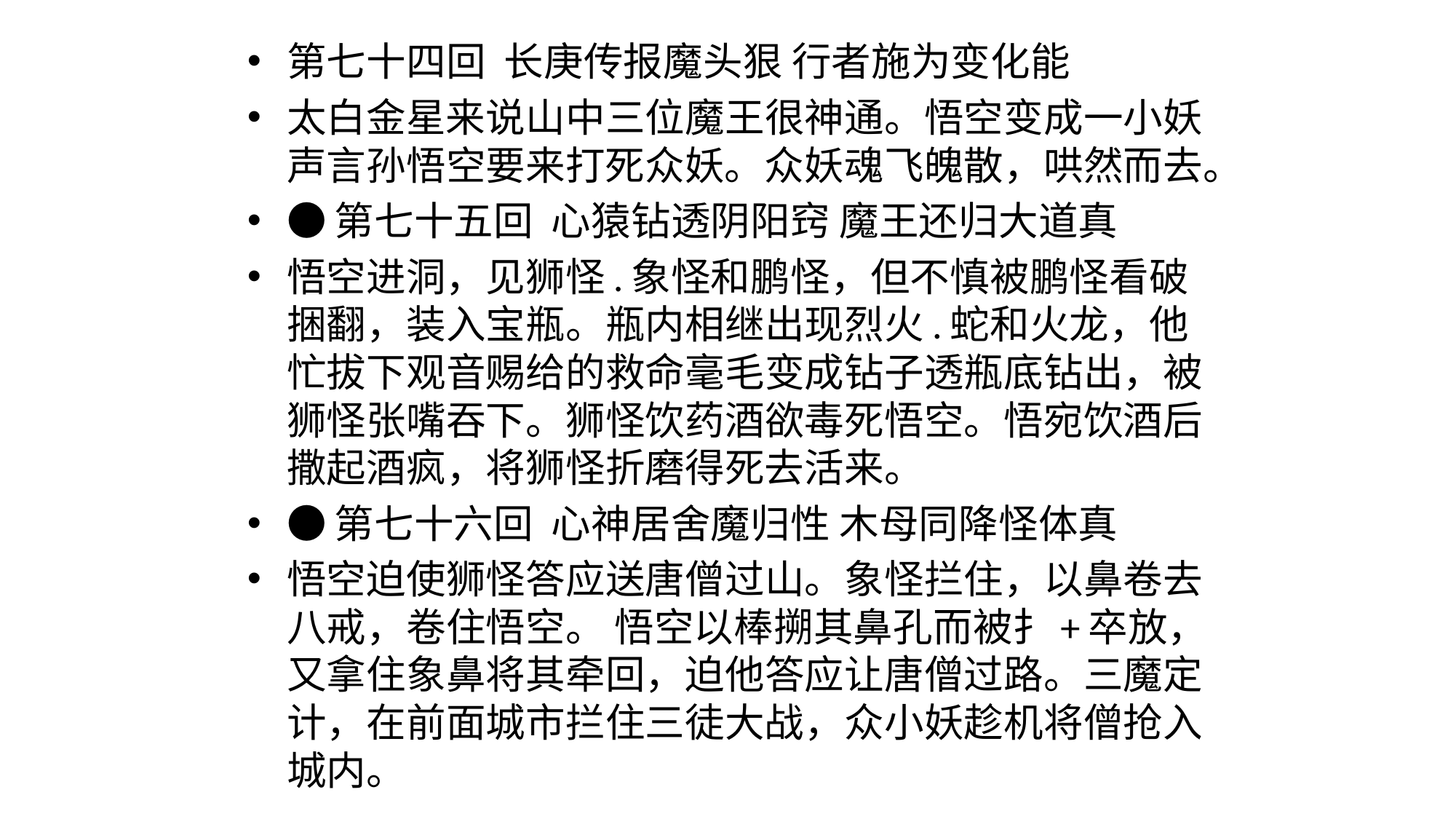

第七十四回  长庚传报魔头狠 行者施为变化能
太白金星来说山中三位魔王很神通。悟空变成一小妖声言孙悟空要来打死众妖。众妖魂飞魄散，哄然而去。
●第七十五回  心猿钻透阴阳窍 魔王还归大道真
悟空进洞，见狮怪.象怪和鹏怪，但不慎被鹏怪看破捆翻，装入宝瓶。瓶内相继出现烈火.蛇和火龙，他忙拔下观音赐给的救命毫毛变成钻子透瓶底钻出，被狮怪张嘴吞下。狮怪饮药酒欲毒死悟空。悟宛饮酒后撒起酒疯，将狮怪折磨得死去活来。
●第七十六回  心神居舍魔归性 木母同降怪体真
悟空迫使狮怪答应送唐僧过山。象怪拦住，以鼻卷去八戒，卷住悟空。 悟空以棒搠其鼻孔而被扌+卒放，又拿住象鼻将其牵回，迫他答应让唐僧过路。三魔定计，在前面城市拦住三徒大战，众小妖趁机将僧抢入城内。

#